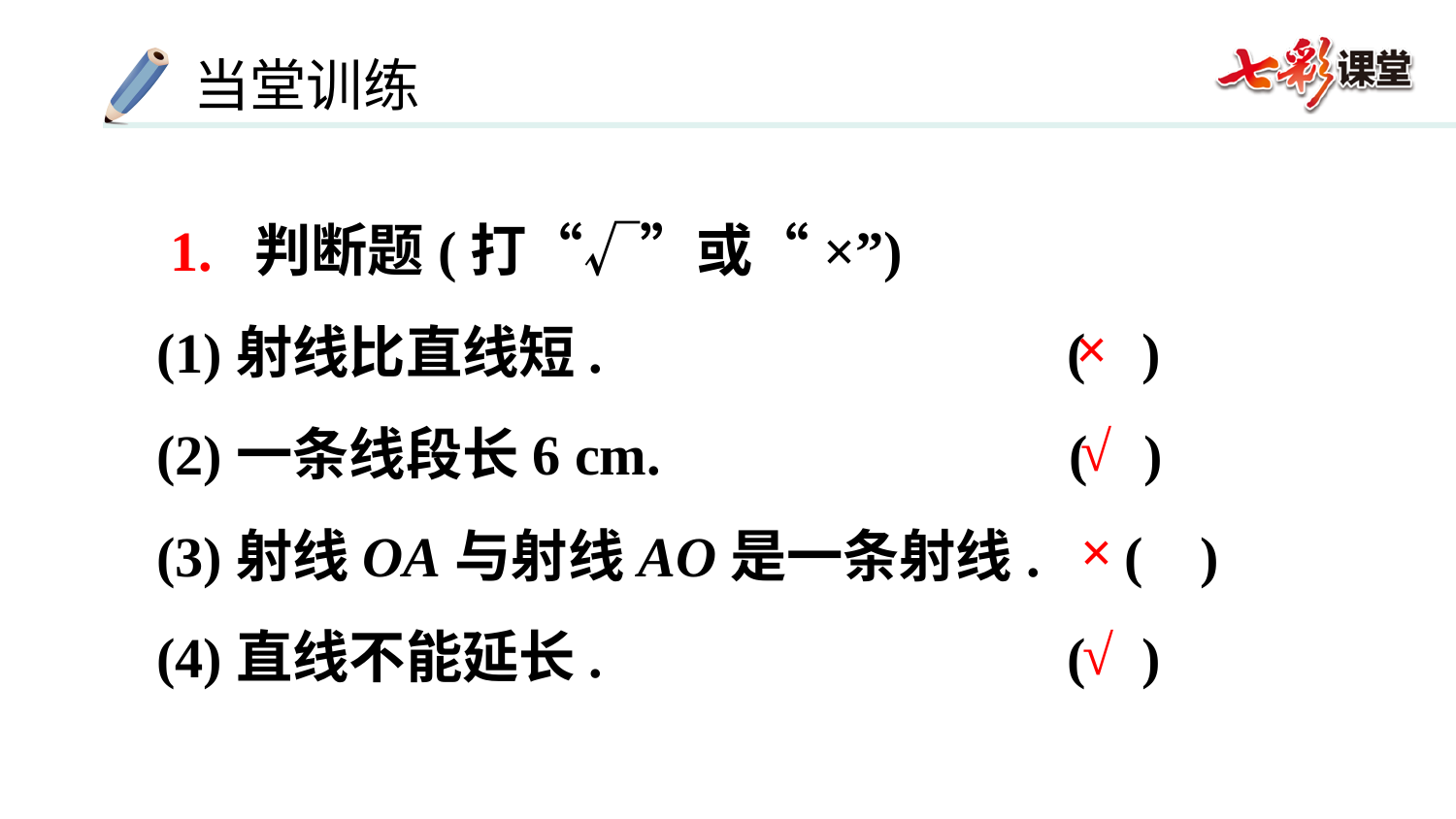

1.  判断题(打“√”或“×”)
(1)射线比直线短.                                 (    )
(2)一条线段长6 cm.                             (    )
(3)射线OA与射线AO是一条射线.      (    )
(4)直线不能延长.                                 (    )
×
√
×
√